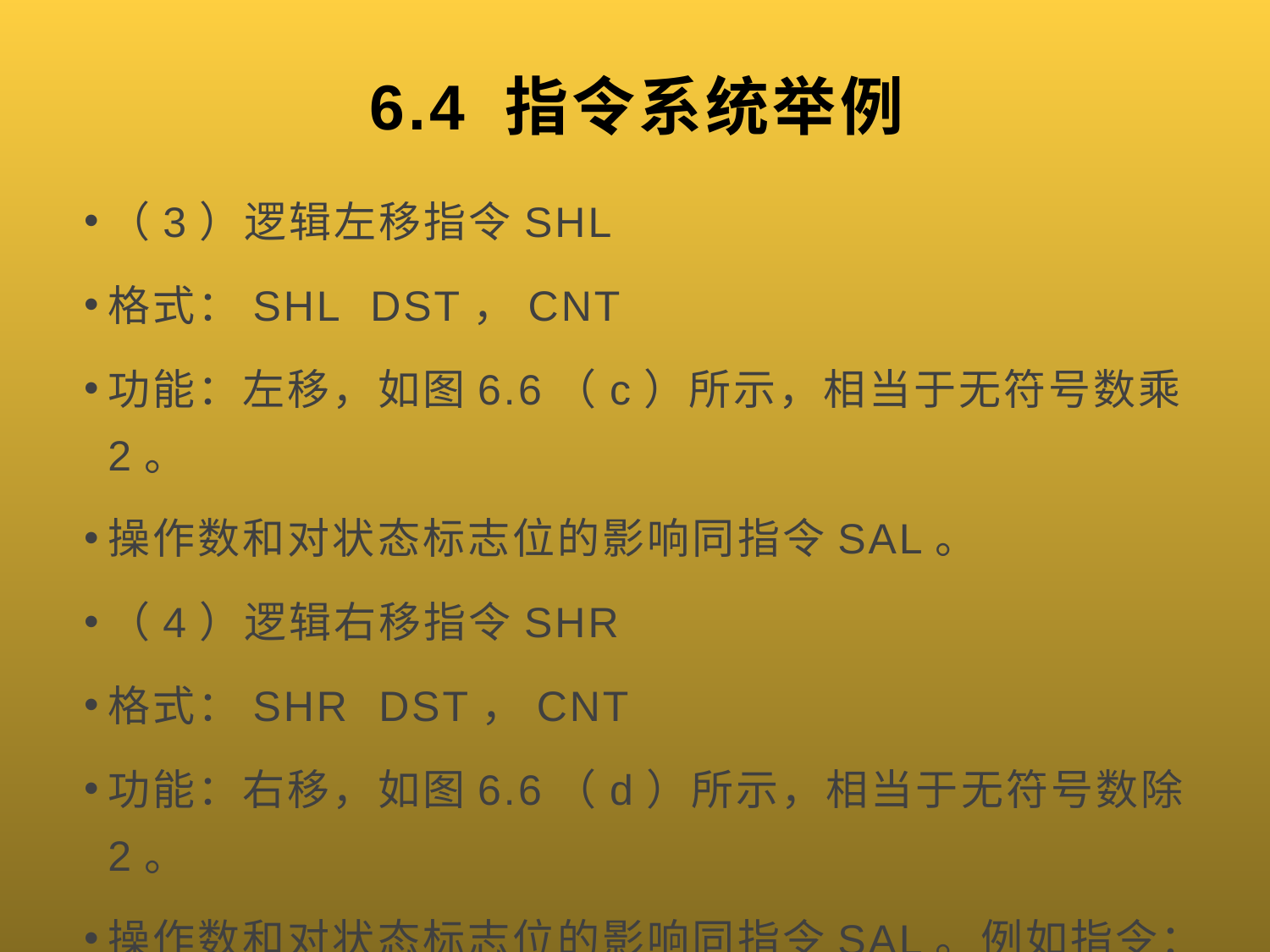

# 6.4 指令系统举例
（3）逻辑左移指令SHL
格式：SHL  DST，CNT
功能：左移，如图6.6（c）所示，相当于无符号数乘2。
操作数和对状态标志位的影响同指令SAL。
（4）逻辑右移指令SHR
格式：SHR  DST，CNT
功能：右移，如图6.6（d）所示，相当于无符号数除2。
操作数和对状态标志位的影响同指令SAL。例如指令：
SHR   AL，1        ；AL右移1位，相当于(AL)/2